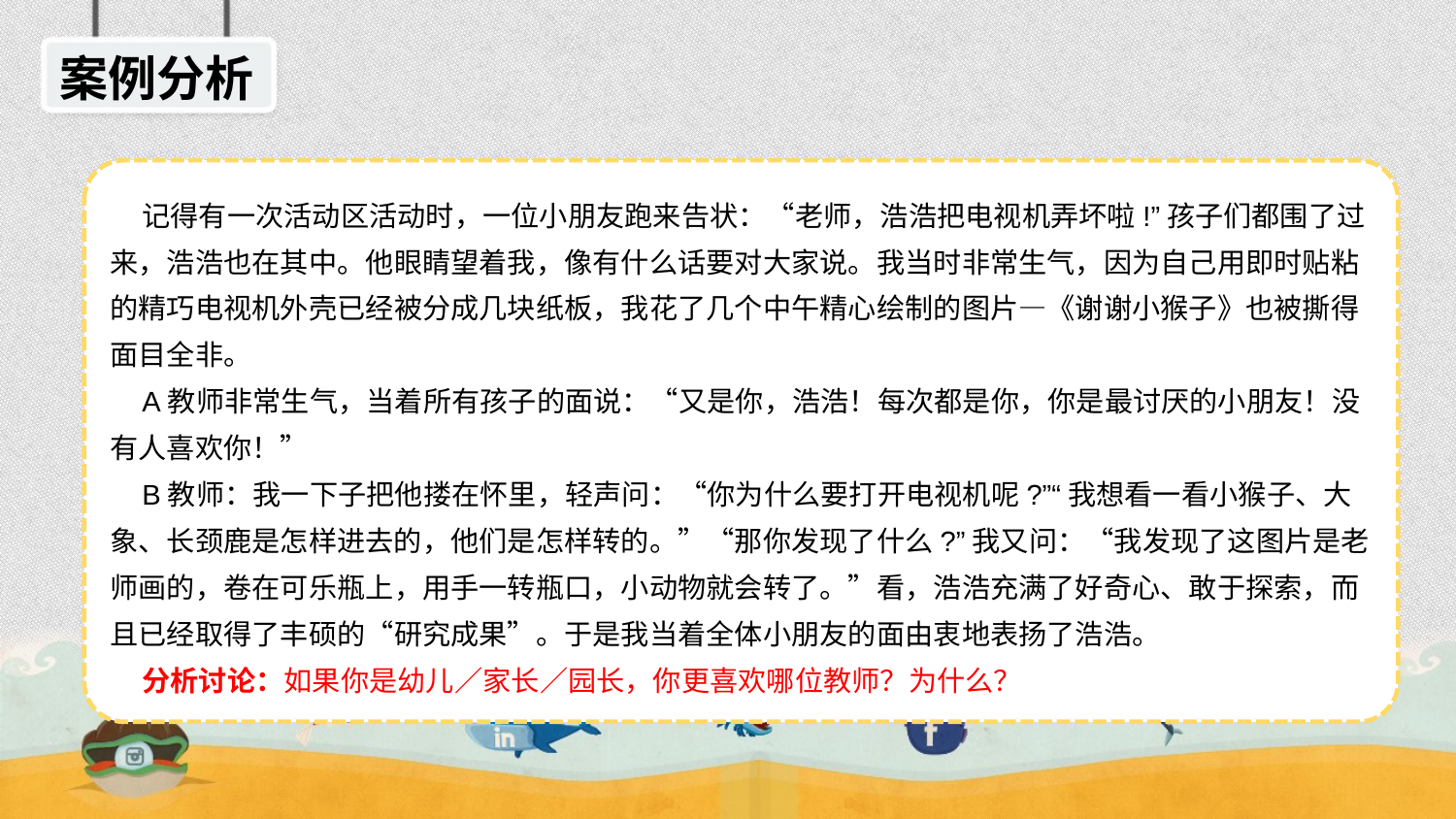

案例分析
    记得有一次活动区活动时，一位小朋友跑来告状：“老师，浩浩把电视机弄坏啦!”孩子们都围了过来，浩浩也在其中。他眼睛望着我，像有什么话要对大家说。我当时非常生气，因为自己用即时贴粘的精巧电视机外壳已经被分成几块纸板，我花了几个中午精心绘制的图片—《谢谢小猴子》也被撕得面目全非。
    A教师非常生气，当着所有孩子的面说：“又是你，浩浩！每次都是你，你是最讨厌的小朋友！没有人喜欢你！”
    B教师：我一下子把他搂在怀里，轻声问：“你为什么要打开电视机呢?”“我想看一看小猴子、大象、长颈鹿是怎样进去的，他们是怎样转的。”“那你发现了什么?”我又问：“我发现了这图片是老师画的，卷在可乐瓶上，用手一转瓶口，小动物就会转了。”看，浩浩充满了好奇心、敢于探索，而且已经取得了丰硕的“研究成果”。于是我当着全体小朋友的面由衷地表扬了浩浩。
    分析讨论：如果你是幼儿／家长／园长，你更喜欢哪位教师？为什么？